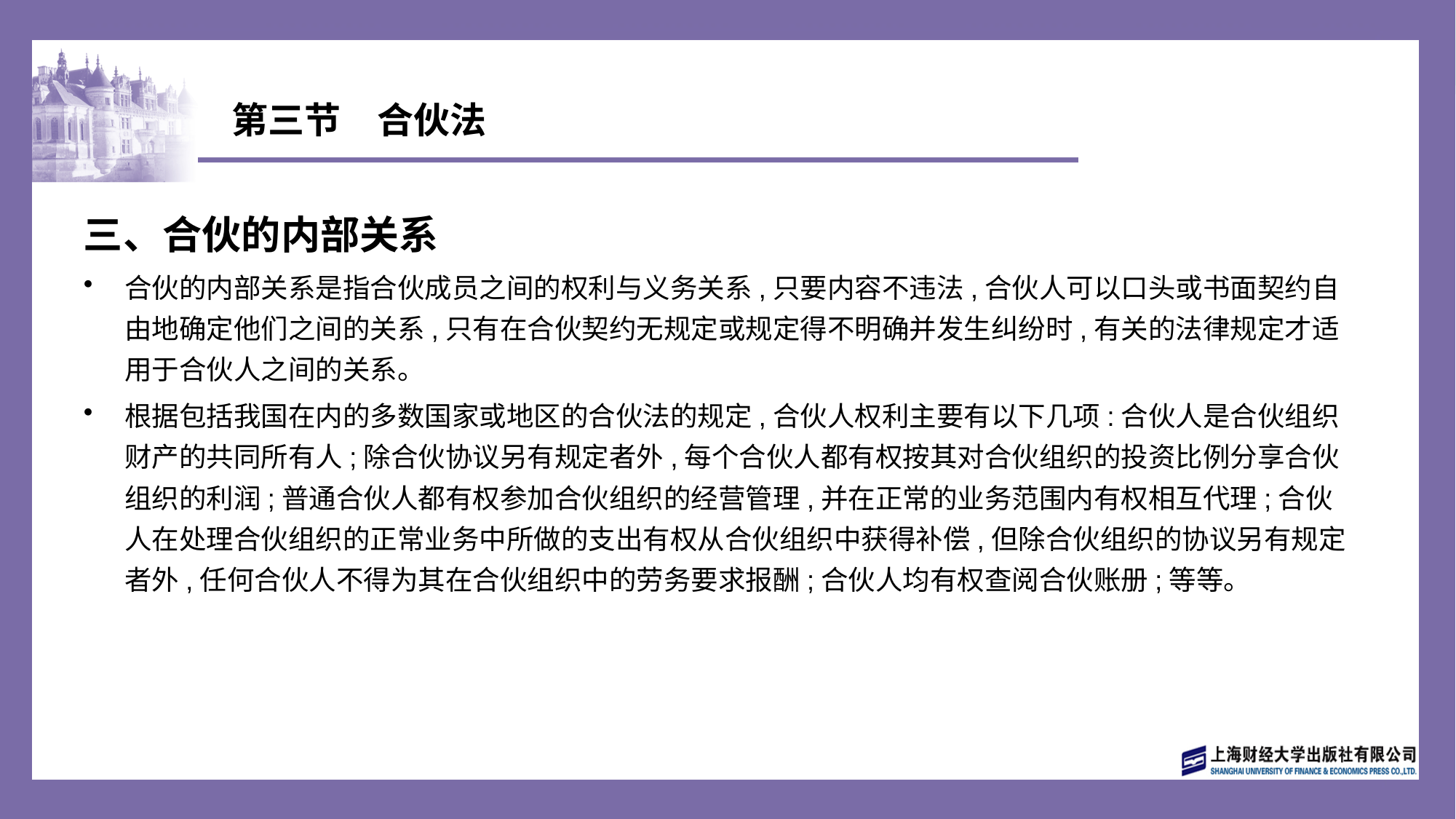

# 第三节　合伙法
三、合伙的内部关系
合伙的内部关系是指合伙成员之间的权利与义务关系,只要内容不违法,合伙人可以口头或书面契约自由地确定他们之间的关系,只有在合伙契约无规定或规定得不明确并发生纠纷时,有关的法律规定才适用于合伙人之间的关系。
根据包括我国在内的多数国家或地区的合伙法的规定,合伙人权利主要有以下几项:合伙人是合伙组织财产的共同所有人;除合伙协议另有规定者外,每个合伙人都有权按其对合伙组织的投资比例分享合伙组织的利润;普通合伙人都有权参加合伙组织的经营管理,并在正常的业务范围内有权相互代理;合伙人在处理合伙组织的正常业务中所做的支出有权从合伙组织中获得补偿,但除合伙组织的协议另有规定者外,任何合伙人不得为其在合伙组织中的劳务要求报酬;合伙人均有权查阅合伙账册;等等。